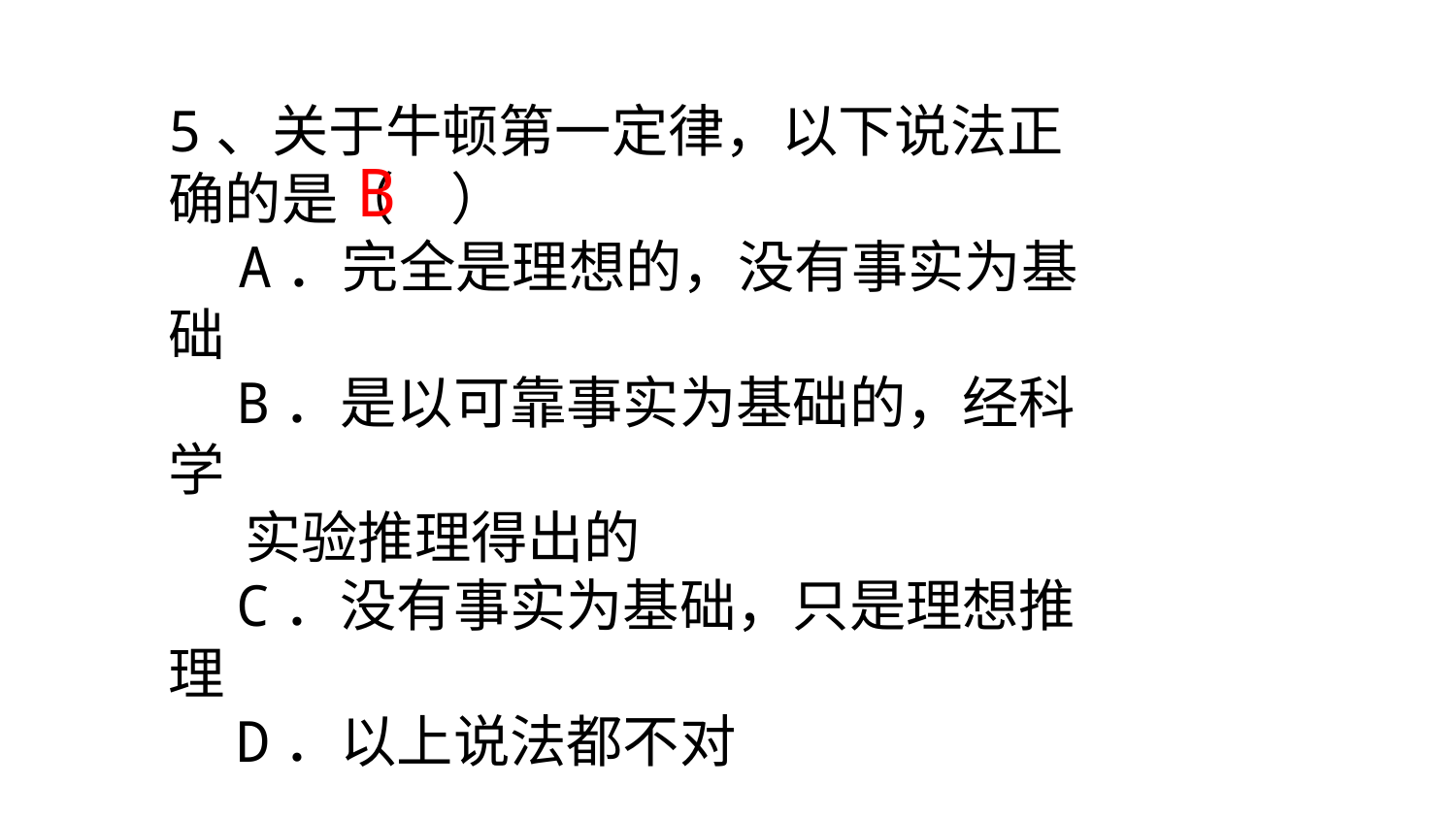

5、关于牛顿第一定律，以下说法正确的是（　）
　A．完全是理想的，没有事实为基础
  B．是以可靠事实为基础的，经科学
     实验推理得出的
  C．没有事实为基础，只是理想推理
  D．以上说法都不对
B